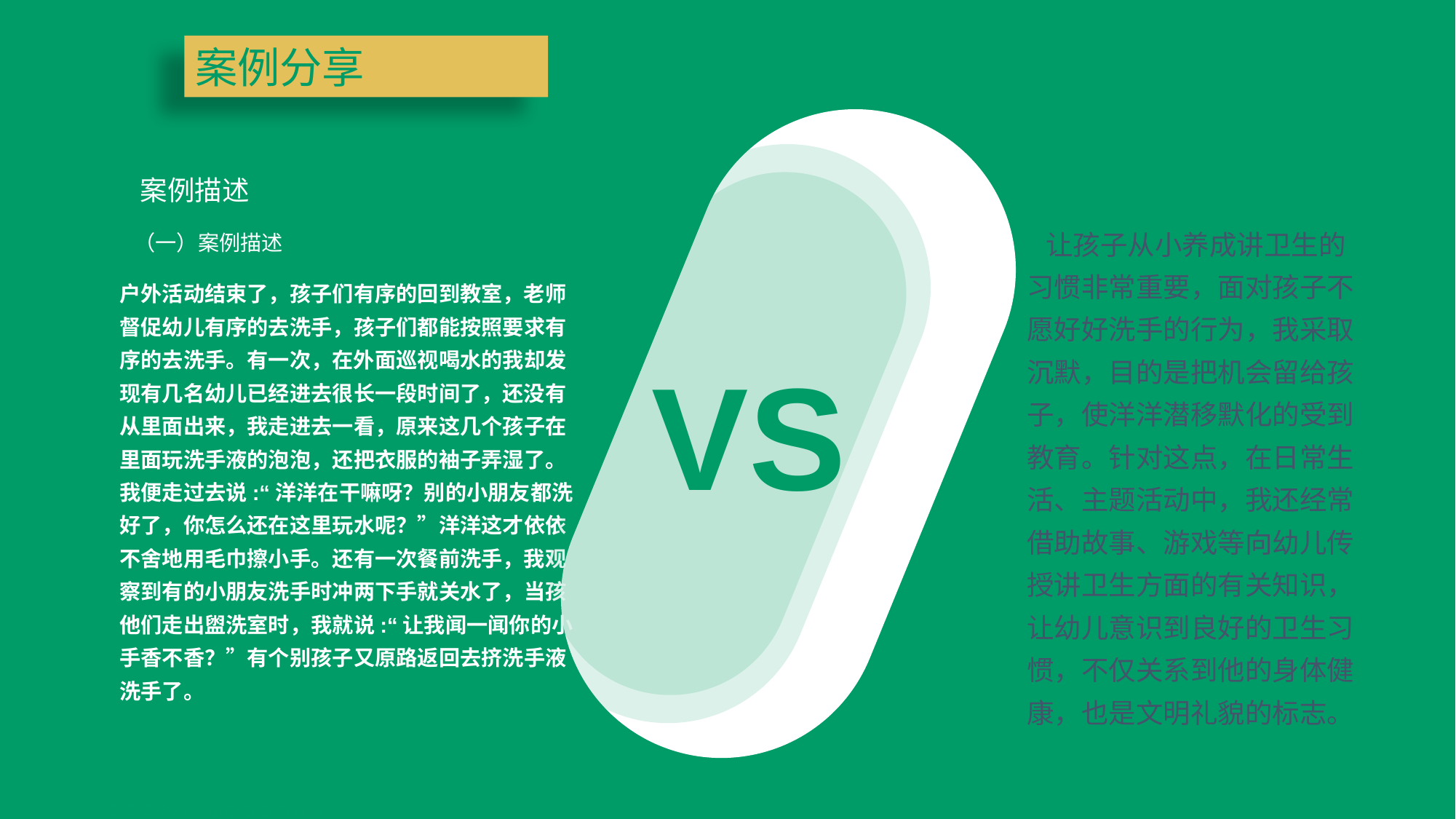

案例分享

案例描述
案例分析
  让孩子从小养成讲卫生的习惯非常重要，面对孩子不愿好好洗手的行为，我采取沉默，目的是把机会留给孩子，使洋洋潜移默化的受到教育。针对这点，在日常生活、主题活动中，我还经常借助故事、游戏等向幼儿传授讲卫生方面的有关知识，让幼儿意识到良好的卫生习惯，不仅关系到他的身体健康，也是文明礼貌的标志。
  （一）案例描述
户外活动结束了，孩子们有序的回到教室，老师督促幼儿有序的去洗手，孩子们都能按照要求有序的去洗手。有一次，在外面巡视喝水的我却发现有几名幼儿已经进去很长一段时间了，还没有从里面出来，我走进去一看，原来这几个孩子在里面玩洗手液的泡泡，还把衣服的袖子弄湿了。我便走过去说:“洋洋在干嘛呀？别的小朋友都洗好了，你怎么还在这里玩水呢？”洋洋这才依依不舍地用毛巾擦小手。还有一次餐前洗手，我观察到有的小朋友洗手时冲两下手就关水了，当孩他们走出盥洗室时，我就说:“让我闻一闻你的小手香不香？”有个别孩子又原路返回去挤洗手液洗手了。

VS